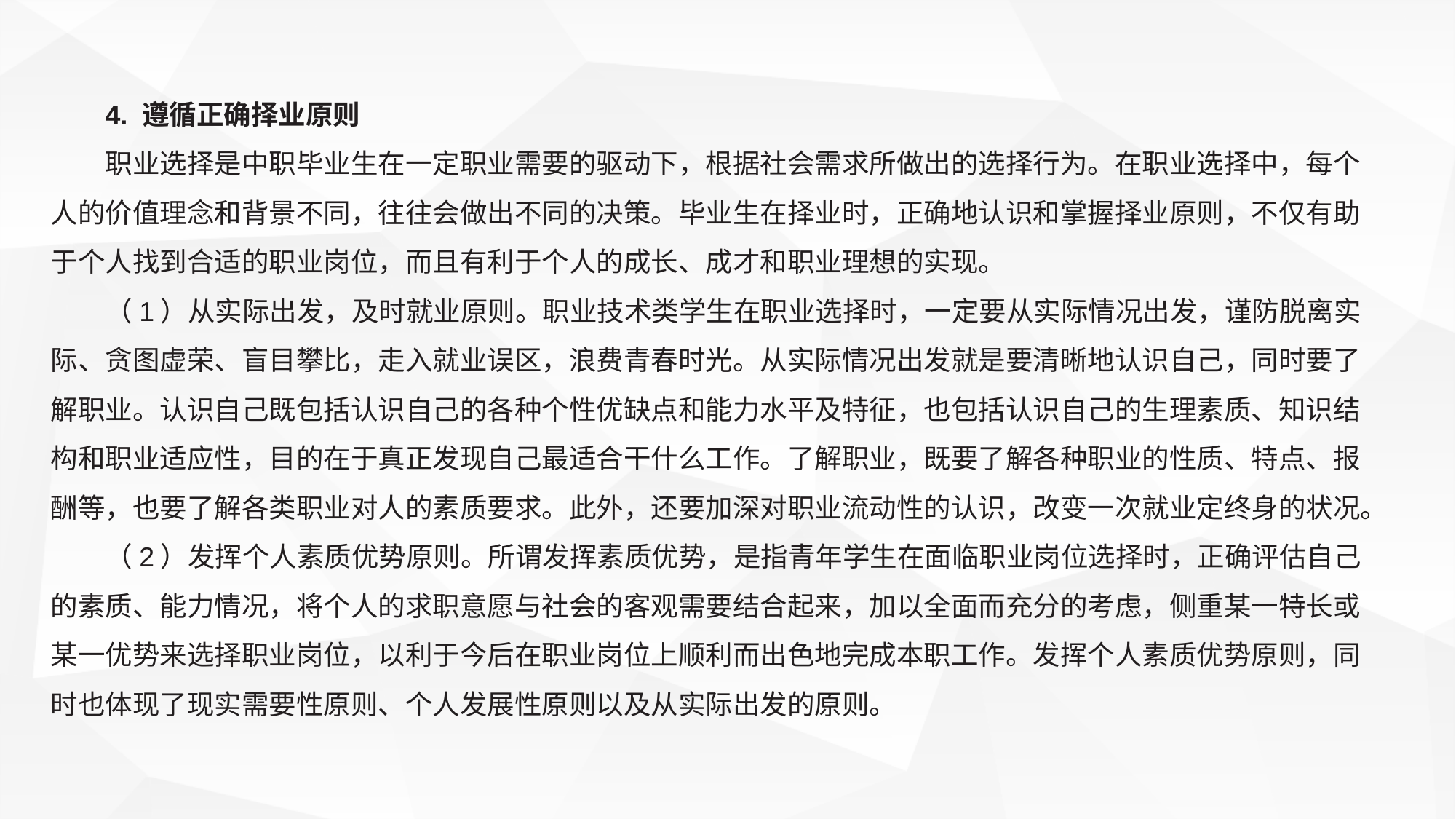

4. 遵循正确择业原则
职业选择是中职毕业生在一定职业需要的驱动下，根据社会需求所做出的选择行为。在职业选择中，每个人的价值理念和背景不同，往往会做出不同的决策。毕业生在择业时，正确地认识和掌握择业原则，不仅有助于个人找到合适的职业岗位，而且有利于个人的成长、成才和职业理想的实现。
（1）从实际出发，及时就业原则。职业技术类学生在职业选择时，一定要从实际情况出发，谨防脱离实际、贪图虚荣、盲目攀比，走入就业误区，浪费青春时光。从实际情况出发就是要清晰地认识自己，同时要了解职业。认识自己既包括认识自己的各种个性优缺点和能力水平及特征，也包括认识自己的生理素质、知识结构和职业适应性，目的在于真正发现自己最适合干什么工作。了解职业，既要了解各种职业的性质、特点、报酬等，也要了解各类职业对人的素质要求。此外，还要加深对职业流动性的认识，改变一次就业定终身的状况。
（2）发挥个人素质优势原则。所谓发挥素质优势，是指青年学生在面临职业岗位选择时，正确评估自己的素质、能力情况，将个人的求职意愿与社会的客观需要结合起来，加以全面而充分的考虑，侧重某一特长或某一优势来选择职业岗位，以利于今后在职业岗位上顺利而出色地完成本职工作。发挥个人素质优势原则，同时也体现了现实需要性原则、个人发展性原则以及从实际出发的原则。